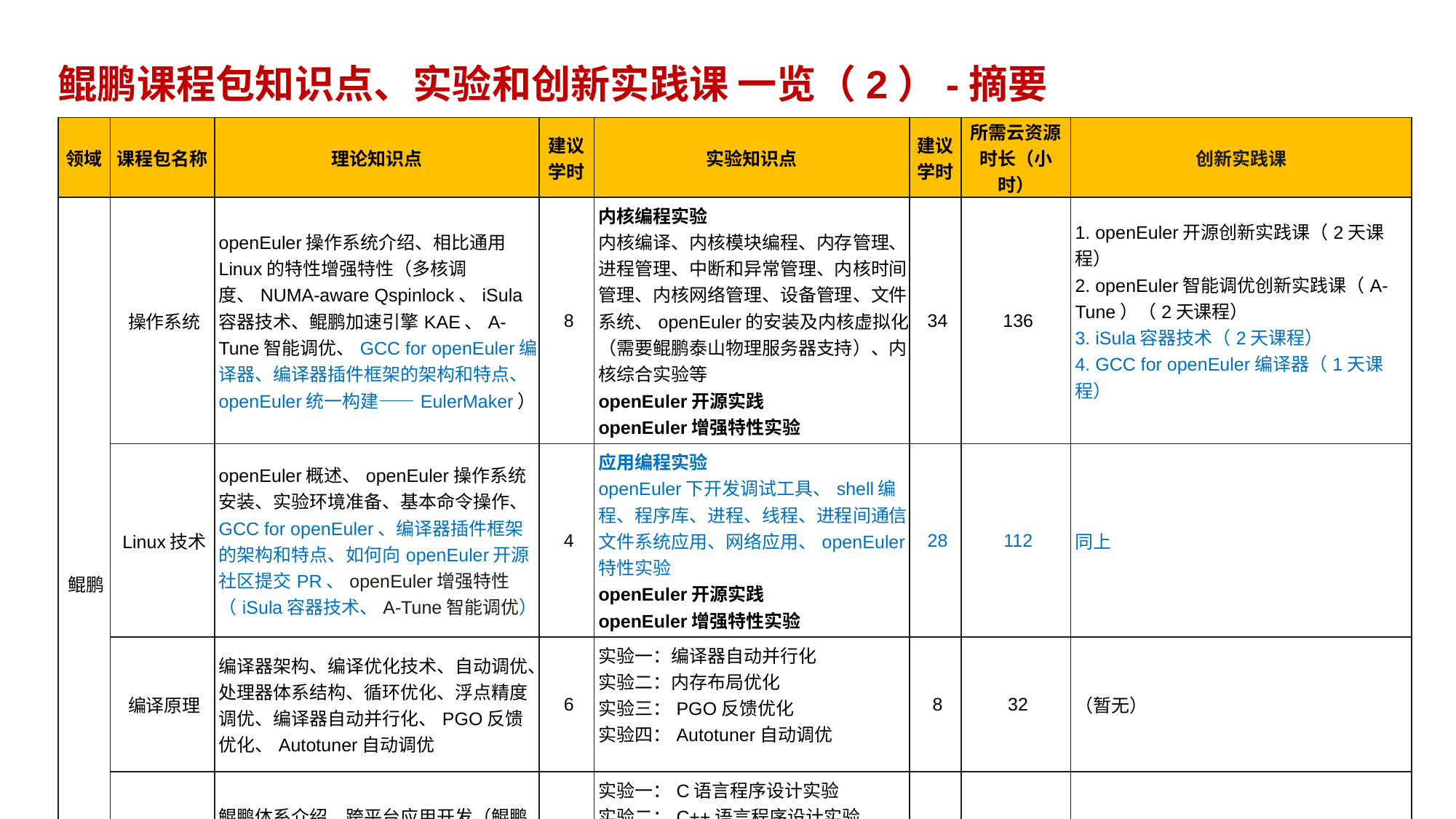

鲲鹏课程包知识点、实验和创新实践课 一览（2）-摘要
| 领域 | 课程包名称 | 理论知识点 | 建议 学时 | 实验知识点 | 建议 学时 | 所需云资源时长（小时） | 创新实践课 |
| --- | --- | --- | --- | --- | --- | --- | --- |
| 鲲鹏 | 操作系统 | openEuler操作系统介绍、相比通用Linux的特性增强特性（多核调度、NUMA-aware Qspinlock、iSula容器技术、鲲鹏加速引擎KAE、A-Tune智能调优、GCC for openEuler编译器、编译器插件框架的架构和特点、openEuler统一构建——EulerMaker） | 8 | 内核编程实验 内核编译、内核模块编程、内存管理、进程管理、中断和异常管理、内核时间管理、内核网络管理、设备管理、文件系统、openEuler的安装及内核虚拟化（需要鲲鹏泰山物理服务器支持）、内核综合实验等 openEuler开源实践 openEuler增强特性实验 | 34 | 136 | 1. openEuler开源创新实践课（2天课程） 2. openEuler智能调优创新实践课（A-Tune）（2天课程） 3. iSula容器技术（2天课程） 4. GCC for openEuler编译器（1天课程） |
|  | Linux技术 | openEuler概述、openEuler操作系统安装、实验环境准备、基本命令操作、GCC for openEuler、编译器插件框架的架构和特点、如何向openEuler开源社区提交PR、openEuler增强特性（iSula容器技术、A-Tune智能调优） | 4 | 应用编程实验 openEuler下开发调试工具、shell编程、程序库、进程、线程、进程间通信、文件系统应用、网络应用、openEuler特性实验 openEuler开源实践 openEuler增强特性实验 | 28 | 112 | 同上 |
|  | 编译原理 | 编译器架构、编译优化技术、自动调优、处理器体系结构、循环优化、浮点精度调优、编译器自动并行化、PGO反馈优化、Autotuner自动调优 | 6 | 实验一：编译器自动并行化 实验二：内存布局优化 实验三：PGO反馈优化 实验四：Autotuner自动调优 | 8 | 32 | （暂无） |
|  | 程序设计 | 鲲鹏体系介绍、跨平台应用开发（鲲鹏平台指令）、跨平台应用开发（高级语言跨平台开发）、跨平台应用开发、操作系统安装、实验环境准备、操作系统的基本操作和使用、Linux相关知识 | 5 | 实验一：C语言程序设计实验 实验二：C++语言程序设计实验 实验三：Java语言程序设计实验 实验四：Python语言程序设计实验 实验五：弱内存实验 实验六：Kunpeng&X86平台C/C++程序差异实验 | 42 | 168 | （暂无） |